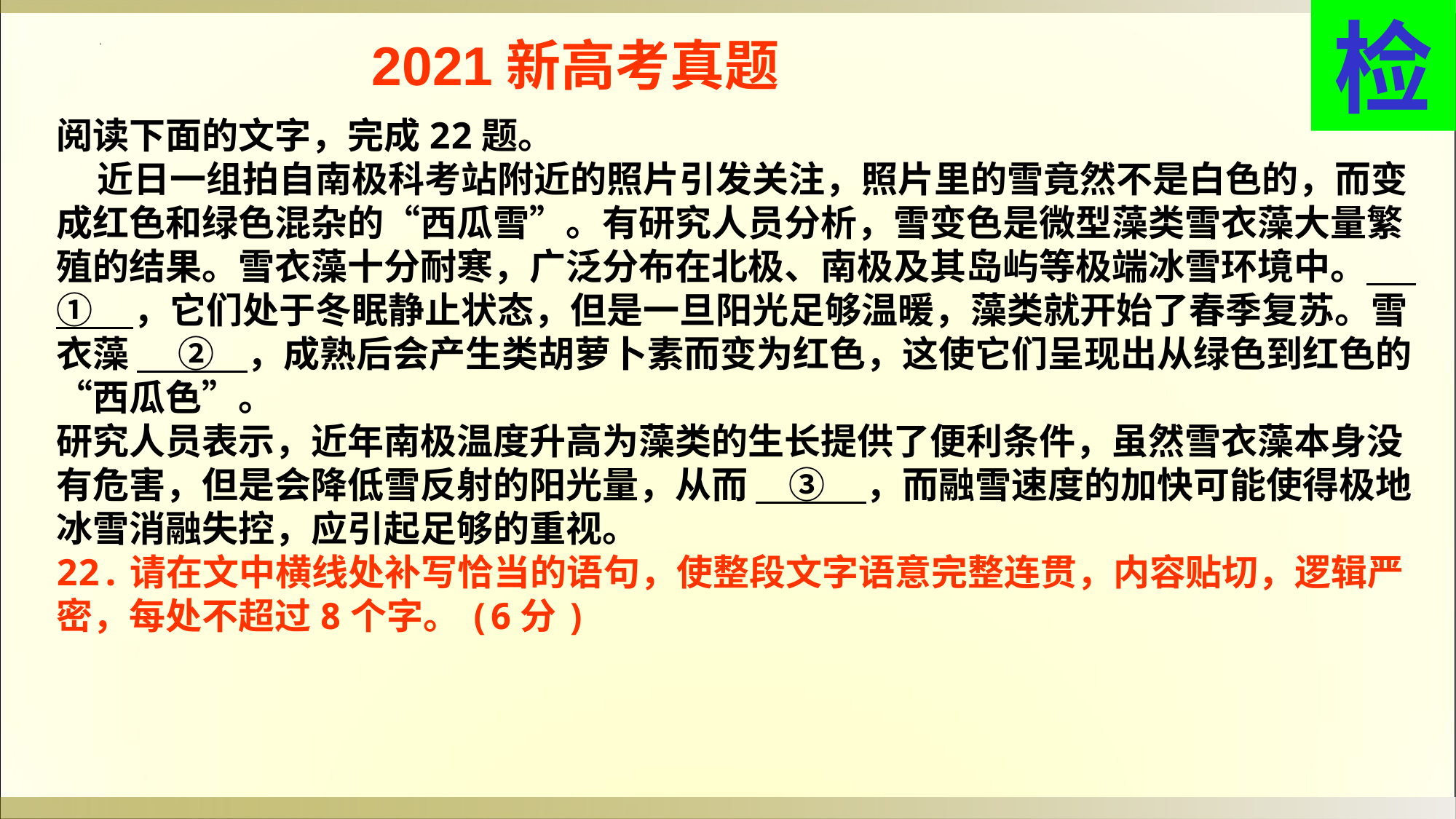

检
2021新高考真题
阅读下面的文字，完成22题。
    近日一组拍自南极科考站附近的照片引发关注，照片里的雪竟然不是白色的，而变成红色和绿色混杂的“西瓜雪”。有研究人员分析，雪变色是微型藻类雪衣藻大量繁殖的结果。雪衣藻十分耐寒，广泛分布在北极、南极及其岛屿等极端冰雪环境中。      ①     ，它们处于冬眠静止状态，但是一旦阳光足够温暖，藻类就开始了春季复苏。雪衣藻      ②    ，成熟后会产生类胡萝卜素而变为红色，这使它们呈现出从绿色到红色的“西瓜色”。
研究人员表示，近年南极温度升高为藻类的生长提供了便利条件，虽然雪衣藻本身没有危害，但是会降低雪反射的阳光量，从而     ③     ，而融雪速度的加快可能使得极地冰雪消融失控，应引起足够的重视。
22.请在文中横线处补写恰当的语句，使整段文字语意完整连贯，内容贴切，逻辑严密，每处不超过8个字。(6分)